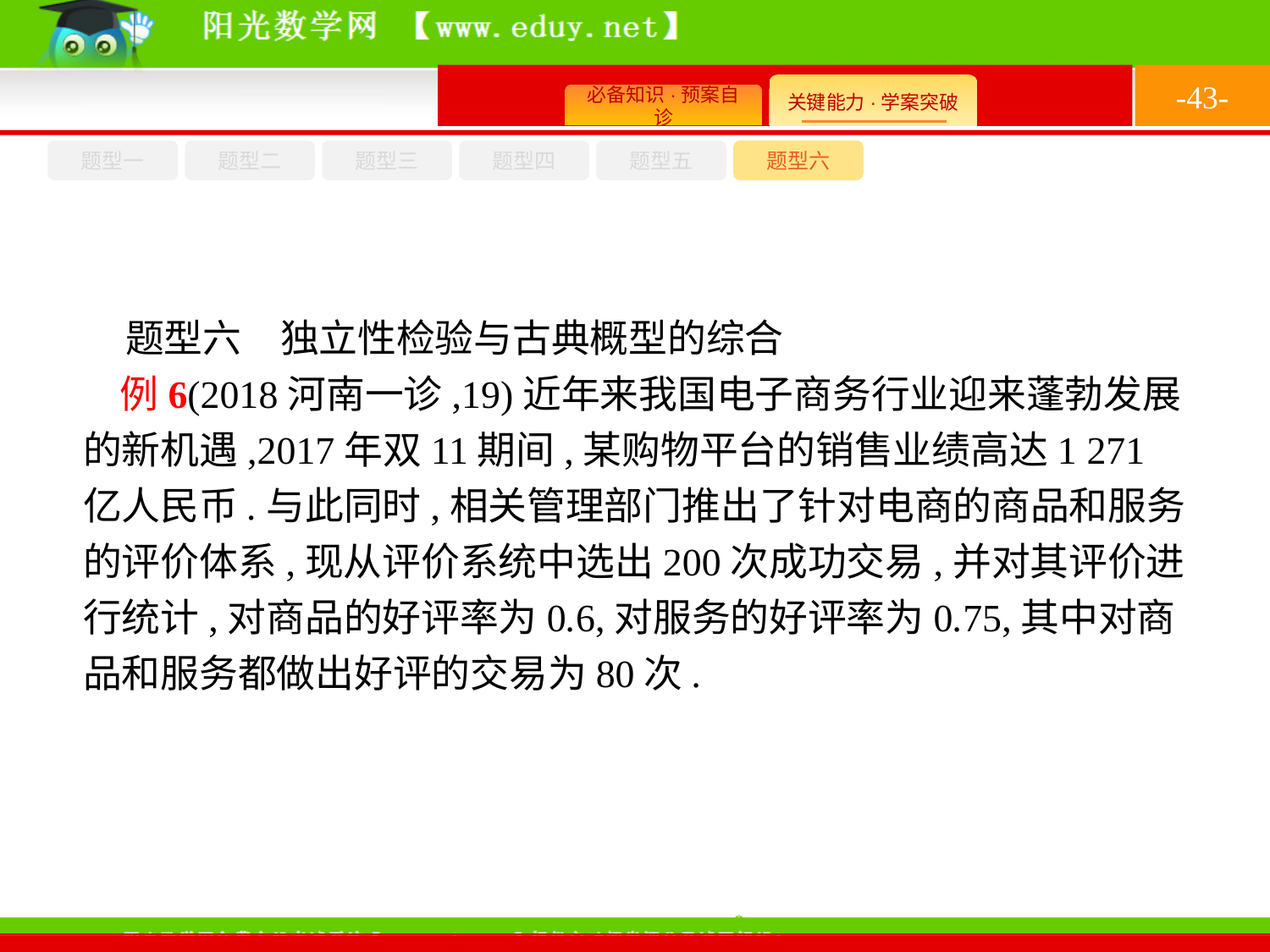

-43-
题型六
题型四
题型五
题型一
题型三
题型二
题型六　独立性检验与古典概型的综合
例6(2018河南一诊,19)近年来我国电子商务行业迎来蓬勃发展的新机遇,2017年双11期间,某购物平台的销售业绩高达1 271亿人民币.与此同时,相关管理部门推出了针对电商的商品和服务的评价体系,现从评价系统中选出200次成功交易,并对其评价进行统计,对商品的好评率为0.6,对服务的好评率为0.75,其中对商品和服务都做出好评的交易为80次.